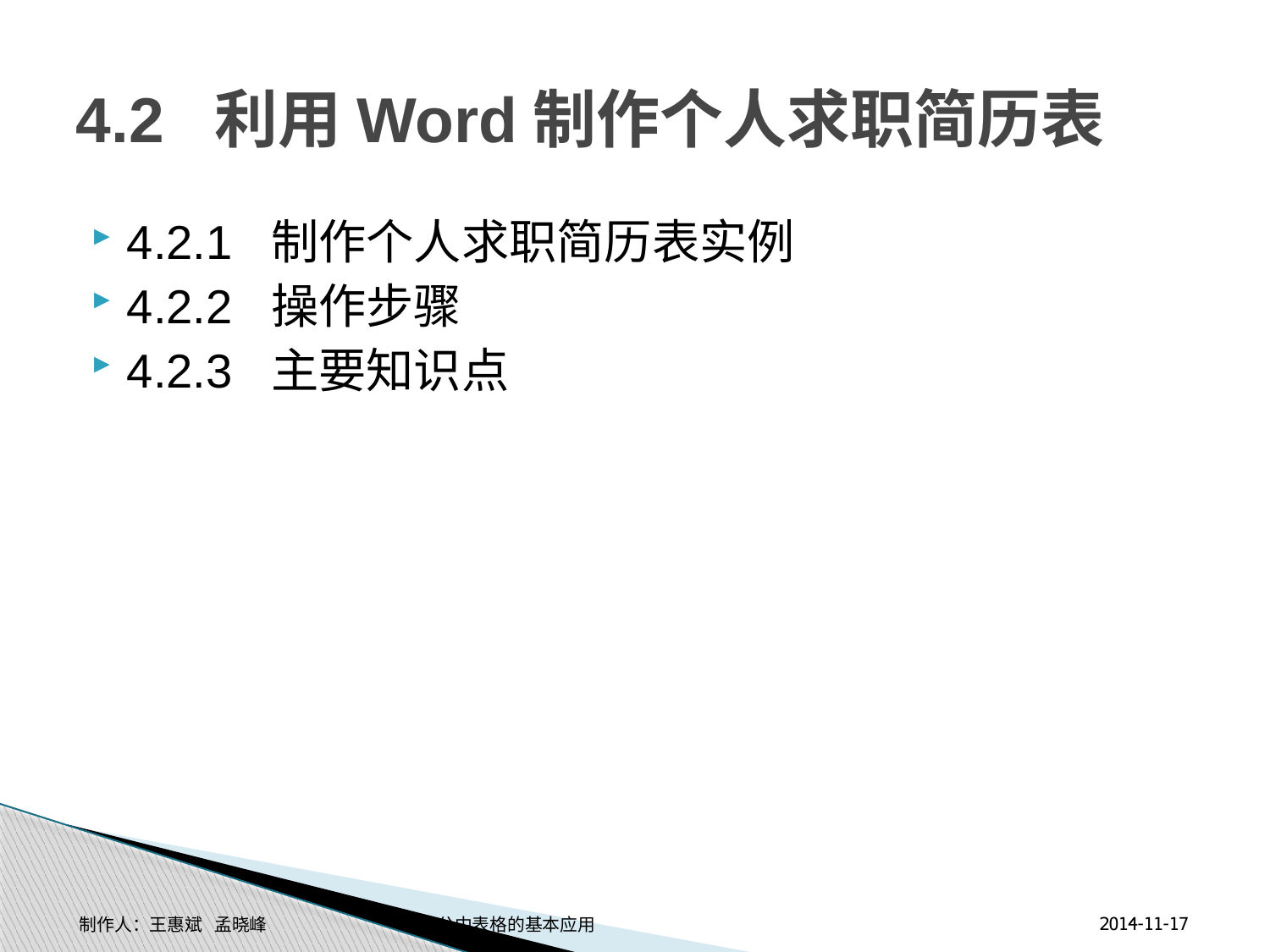

# 4.2  利用Word制作个人求职简历表
4.2.1  制作个人求职简历表实例
4.2.2  操作步骤
4.2.3  主要知识点

2014-11-17
制作人：王惠斌   孟晓峰                                      办公中表格的基本应用